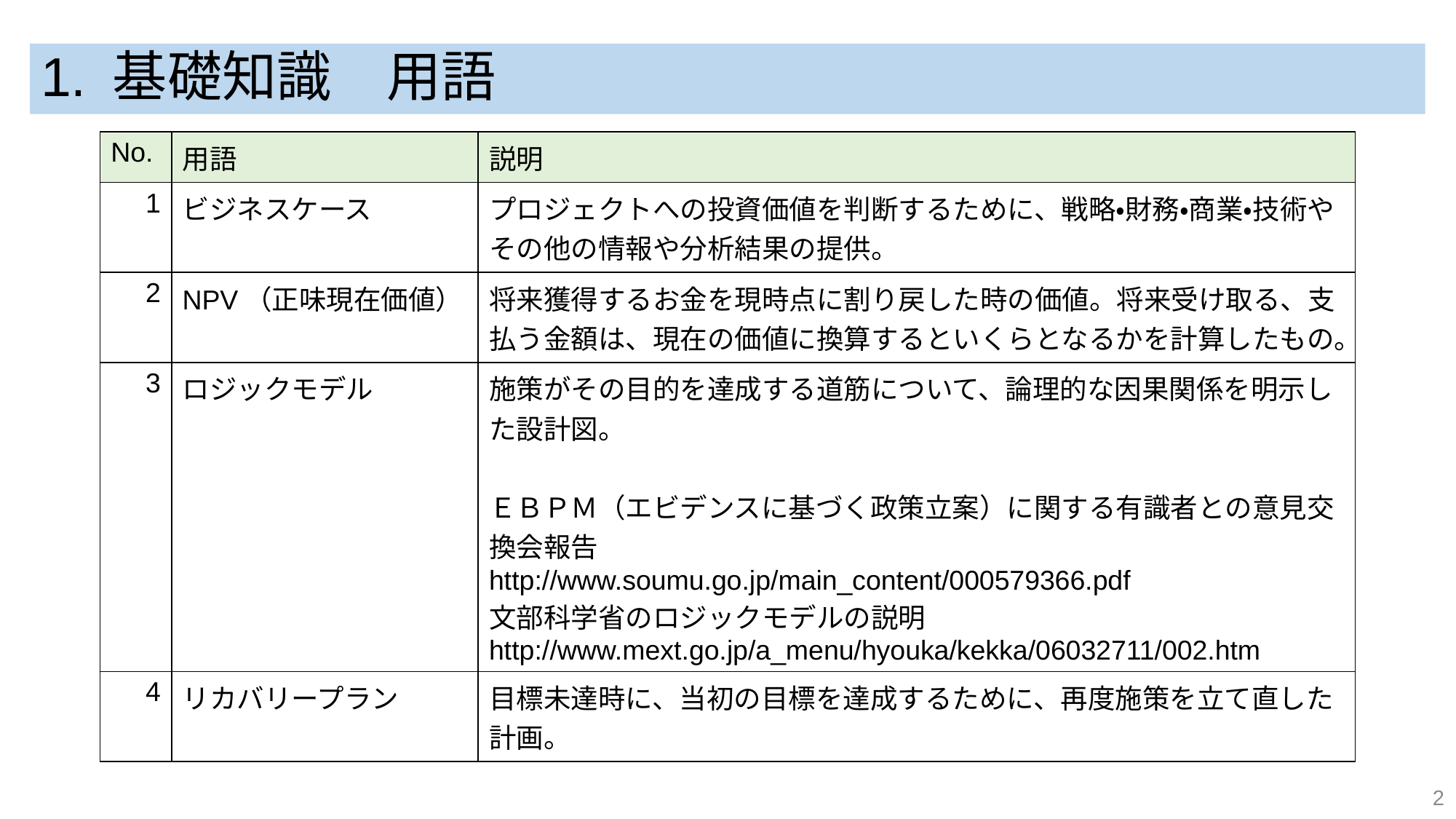

# 1. 基礎知識　用語
| No. | 用語 | 説明 |
| --- | --- | --- |
| 1 | ビジネスケース | プロジェクトへの投資価値を判断するために、戦略・財務・商業・技術やその他の情報や分析結果の提供。 |
| 2 | NPV（正味現在価値） | 将来獲得するお金を現時点に割り戻した時の価値。将来受け取る、支払う金額は、現在の価値に換算するといくらとなるかを計算したもの。 |
| 3 | ロジックモデル | 施策がその目的を達成する道筋について、論理的な因果関係を明示した設計図。 ＥＢＰＭ（エビデンスに基づく政策立案）に関する有識者との意見交換会報告 http://www.soumu.go.jp/main\_content/000579366.pdf 文部科学省のロジックモデルの説明 http://www.mext.go.jp/a\_menu/hyouka/kekka/06032711/002.htm |
| 4 | リカバリープラン | 目標未達時に、当初の目標を達成するために、再度施策を立て直した計画。 |
2